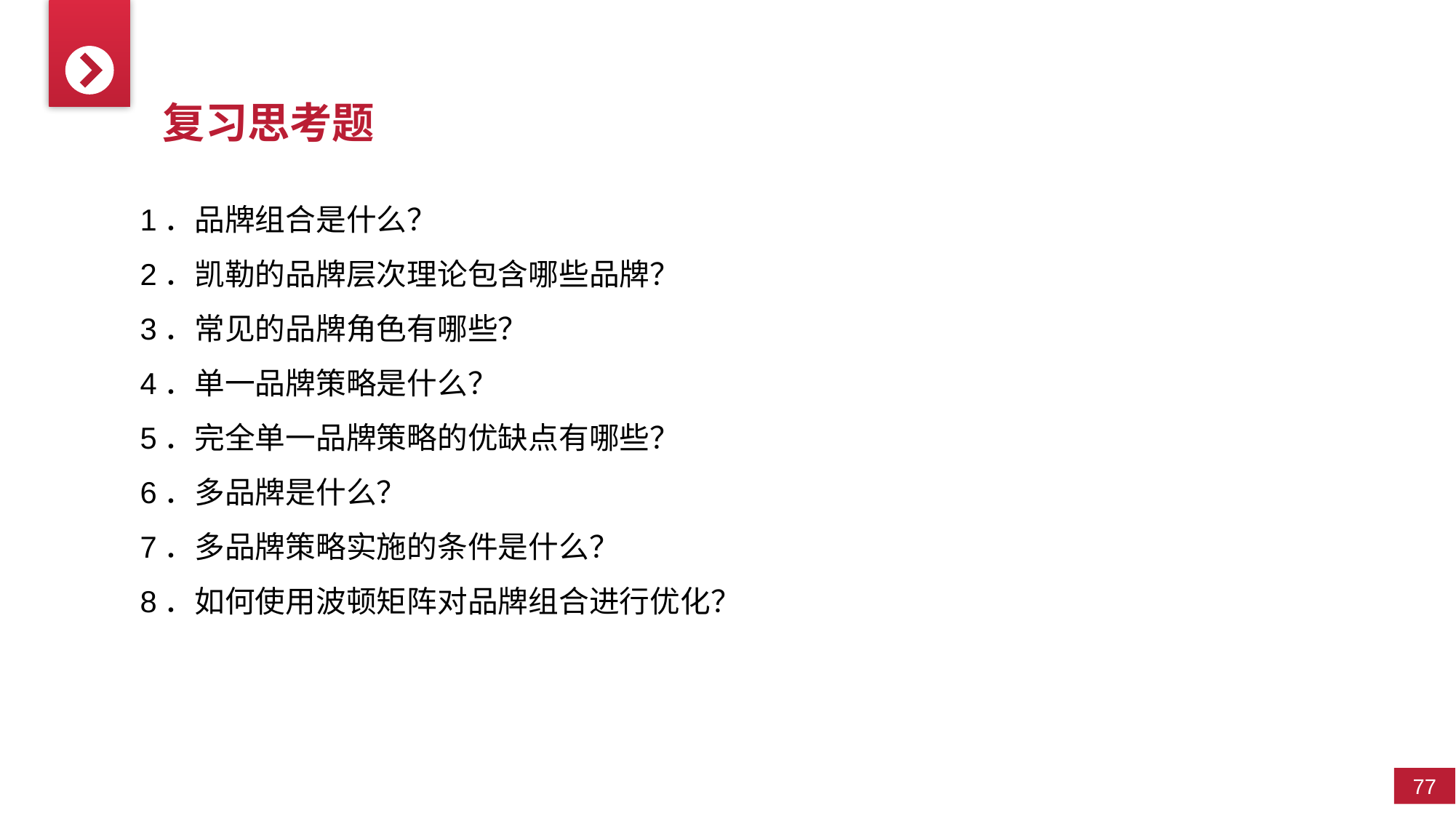

复习思考题
1．品牌组合是什么？
2．凯勒的品牌层次理论包含哪些品牌？
3．常见的品牌角色有哪些？
4．单一品牌策略是什么？
5．完全单一品牌策略的优缺点有哪些？
6．多品牌是什么？
7．多品牌策略实施的条件是什么？
8．如何使用波顿矩阵对品牌组合进行优化？